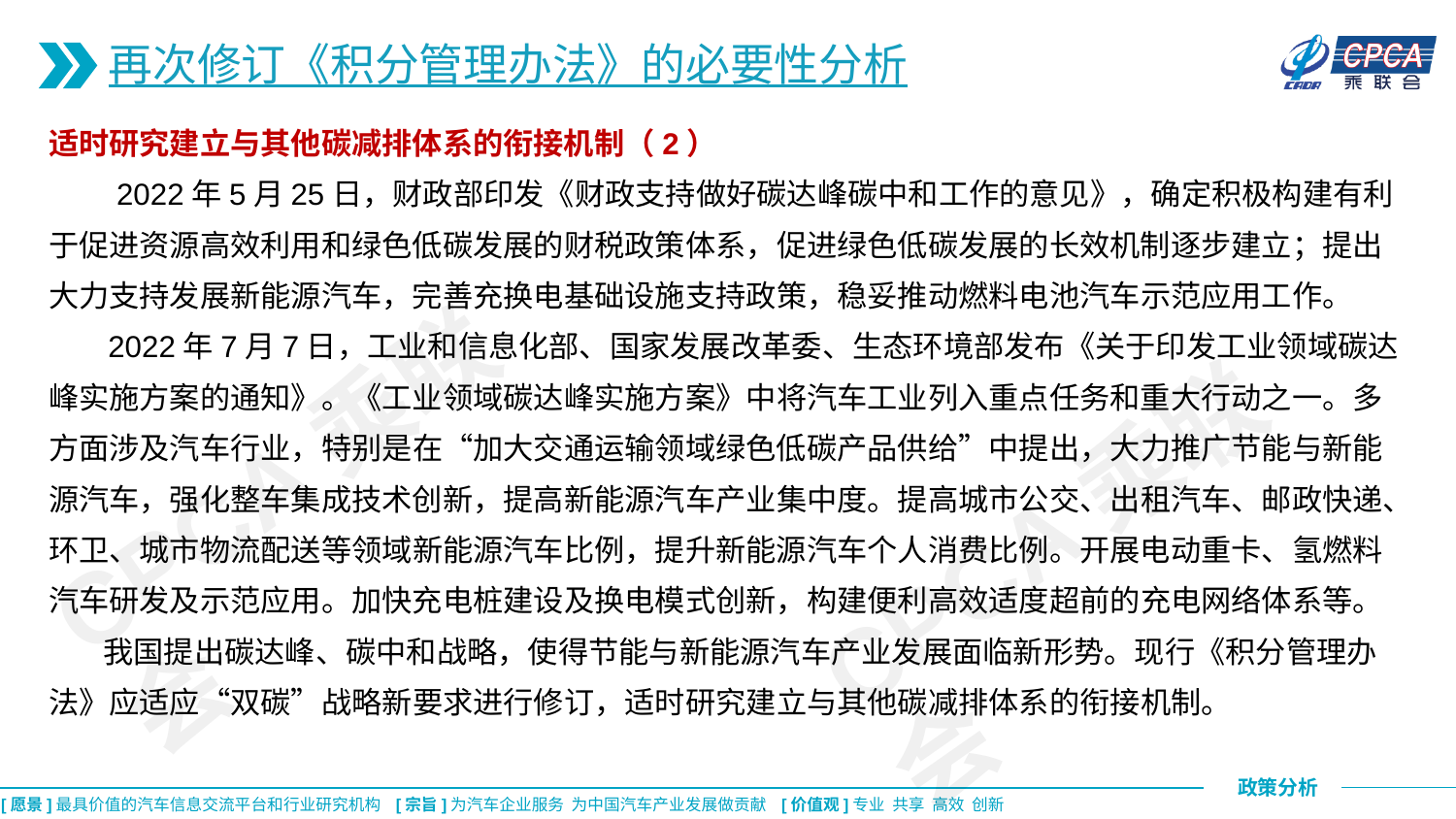

再次修订《积分管理办法》的必要性分析
适时研究建立与其他碳减排体系的衔接机制（2）
        2022年5月25日，财政部印发《财政支持做好碳达峰碳中和工作的意见》，确定积极构建有利于促进资源高效利用和绿色低碳发展的财税政策体系，促进绿色低碳发展的长效机制逐步建立；提出大力支持发展新能源汽车，完善充换电基础设施支持政策，稳妥推动燃料电池汽车示范应用工作。
       2022年7月7日，工业和信息化部、国家发展改革委、生态环境部发布《关于印发工业领域碳达峰实施方案的通知》。《工业领域碳达峰实施方案》中将汽车工业列入重点任务和重大行动之一。多方面涉及汽车行业，特别是在“加大交通运输领域绿色低碳产品供给”中提出，大力推广节能与新能源汽车，强化整车集成技术创新，提高新能源汽车产业集中度。提高城市公交、出租汽车、邮政快递、环卫、城市物流配送等领域新能源汽车比例，提升新能源汽车个人消费比例。开展电动重卡、氢燃料汽车研发及示范应用。加快充电桩建设及换电模式创新，构建便利高效适度超前的充电网络体系等。
       我国提出碳达峰、碳中和战略，使得节能与新能源汽车产业发展面临新形势。现行《积分管理办法》应适应“双碳”战略新要求进行修订，适时研究建立与其他碳减排体系的衔接机制。
CPCA乘联会
CPCA乘联会